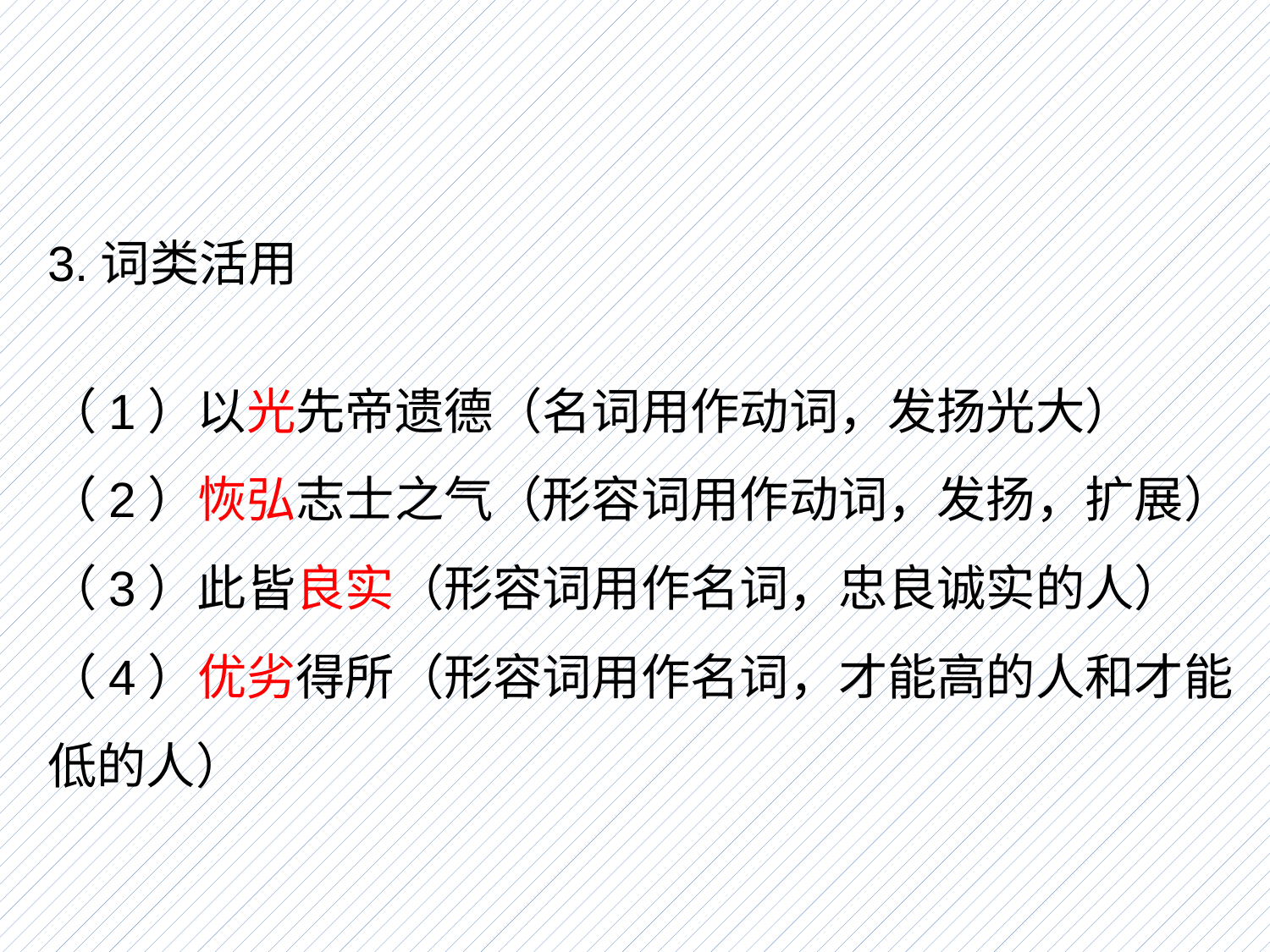

3.词类活用

（1）以光先帝遗德（名词用作动词，发扬光大）
（2）恢弘志士之气（形容词用作动词，发扬，扩展）
（3）此皆良实（形容词用作名词，忠良诚实的人）
（4）优劣得所（形容词用作名词，才能高的人和才能低的人）